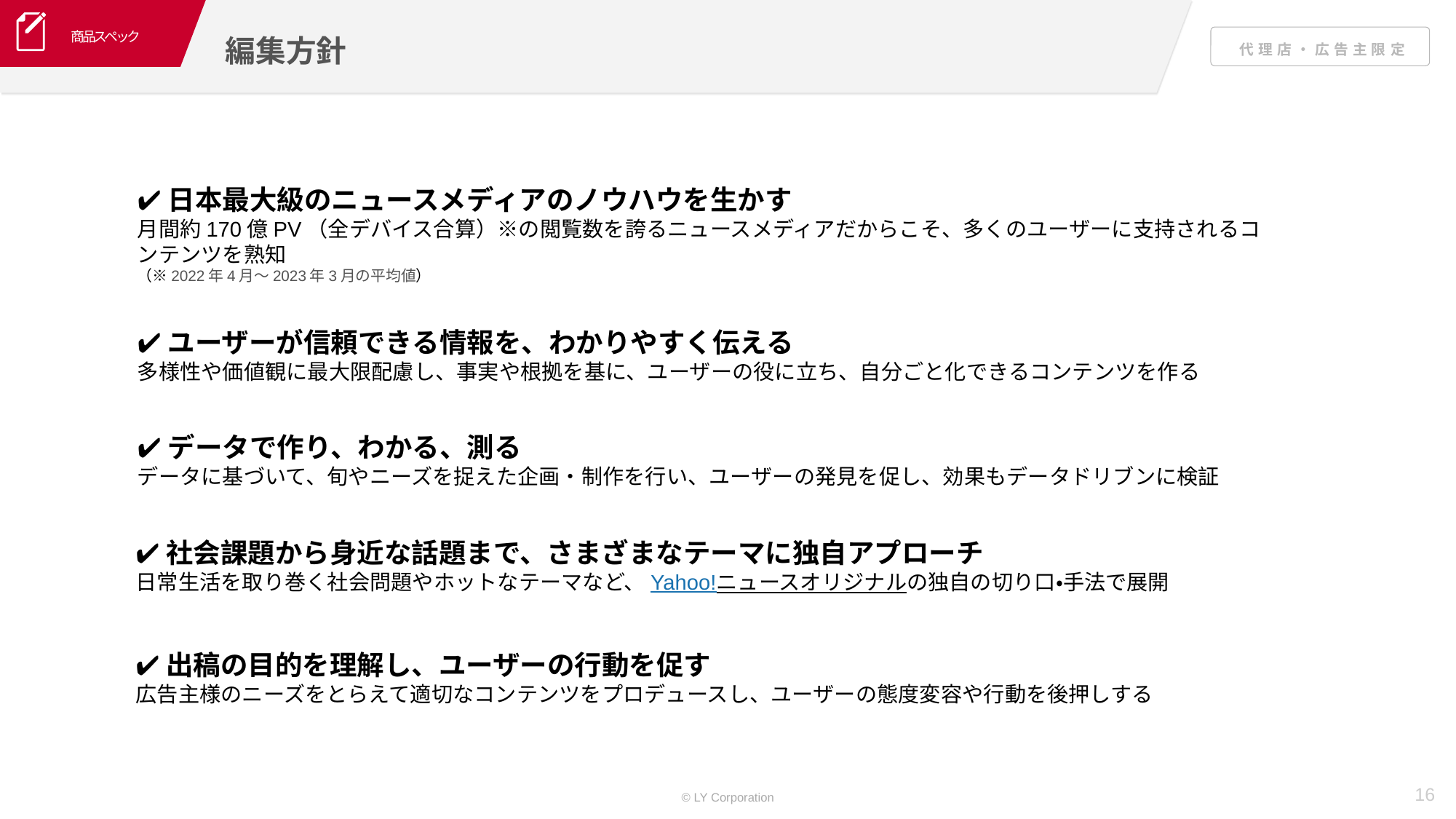

商品スペック

編集方針
✔日本最大級のニュースメディアのノウハウを生かす
月間約170億PV（全デバイス合算）※の閲覧数を誇るニュースメディアだからこそ、多くのユーザーに支持されるコンテンツを熟知
（※2022年4月〜2023年3月の平均値）
✔ユーザーが信頼できる情報を、わかりやすく伝える
多様性や価値観に最大限配慮し、事実や根拠を基に、ユーザーの役に立ち、自分ごと化できるコンテンツを作る
✔データで作り、わかる、測る
データに基づいて、旬やニーズを捉えた企画・制作を行い、ユーザーの発見を促し、効果もデータドリブンに検証
✔社会課題から身近な話題まで、さまざまなテーマに独自アプローチ
日常生活を取り巻く社会問題やホットなテーマなど、Yahoo!ニュースオリジナルの独自の切り口・手法で展開
✔出稿の目的を理解し、ユーザーの行動を促す
広告主様のニーズをとらえて適切なコンテンツをプロデュースし、ユーザーの態度変容や行動を後押しする